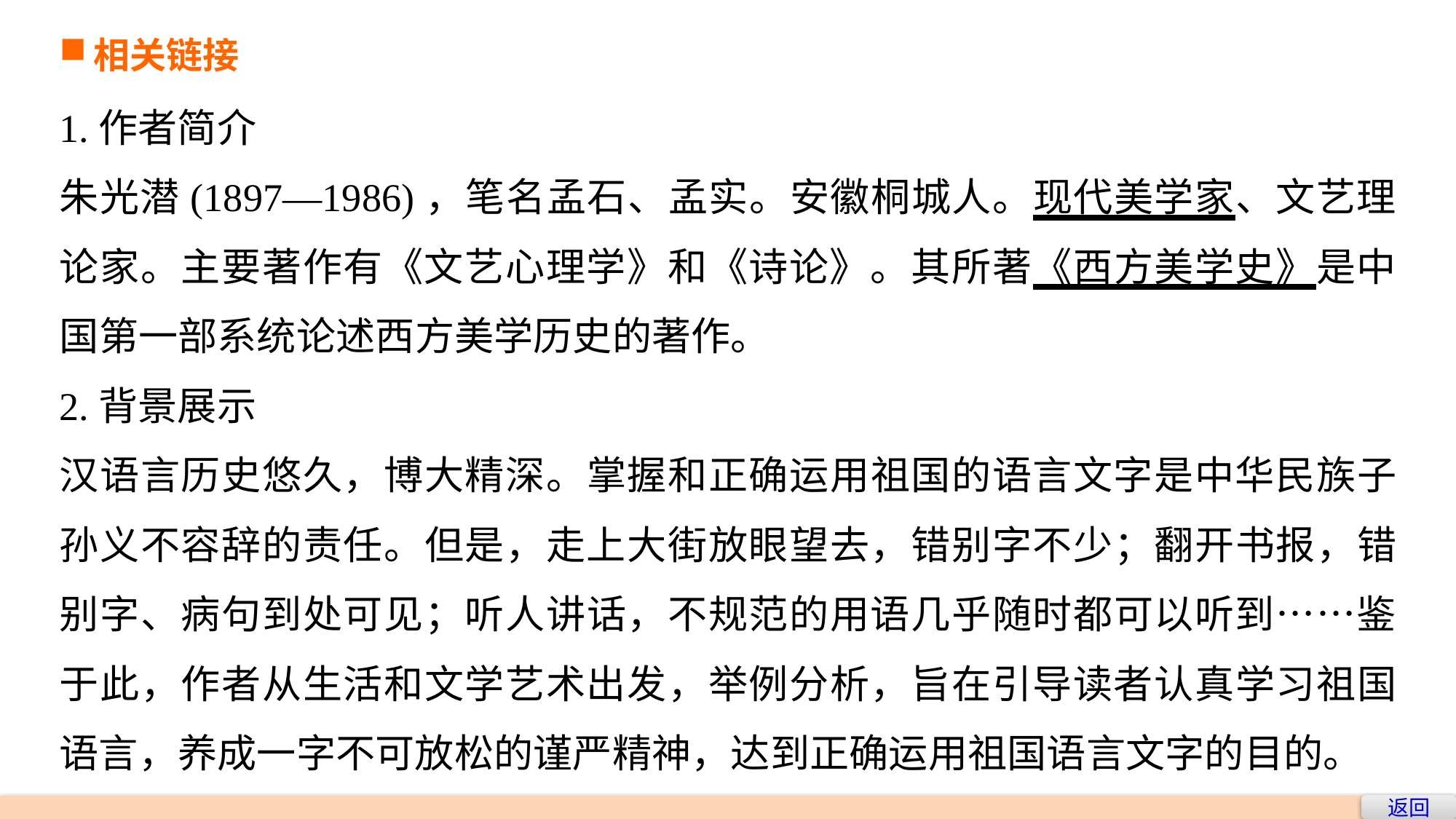

相关链接
1.作者简介
朱光潜(1897—1986)，笔名孟石、孟实。安徽桐城人。现代美学家、文艺理论家。主要著作有《文艺心理学》和《诗论》。其所著《西方美学史》是中国第一部系统论述西方美学历史的著作。
2.背景展示
汉语言历史悠久，博大精深。掌握和正确运用祖国的语言文字是中华民族子孙义不容辞的责任。但是，走上大街放眼望去，错别字不少；翻开书报，错别字、病句到处可见；听人讲话，不规范的用语几乎随时都可以听到……鉴于此，作者从生活和文学艺术出发，举例分析，旨在引导读者认真学习祖国语言，养成一字不可放松的谨严精神，达到正确运用祖国语言文字的目的。
返回